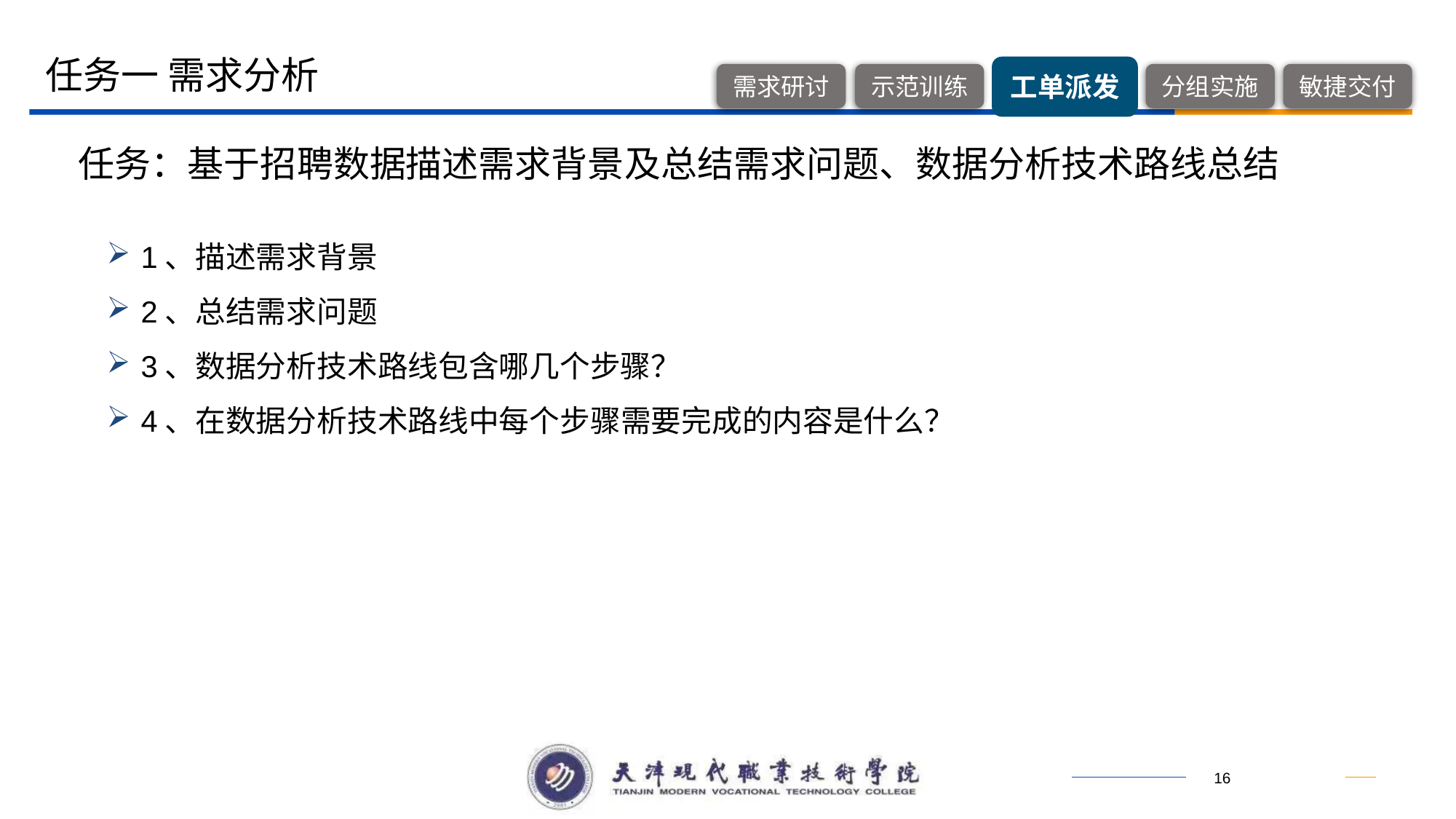

任务一 需求分析

任务：基于招聘数据描述需求背景及总结需求问题、数据分析技术路线总结
1、描述需求背景
2、总结需求问题
3、数据分析技术路线包含哪几个步骤？
4、在数据分析技术路线中每个步骤需要完成的内容是什么？